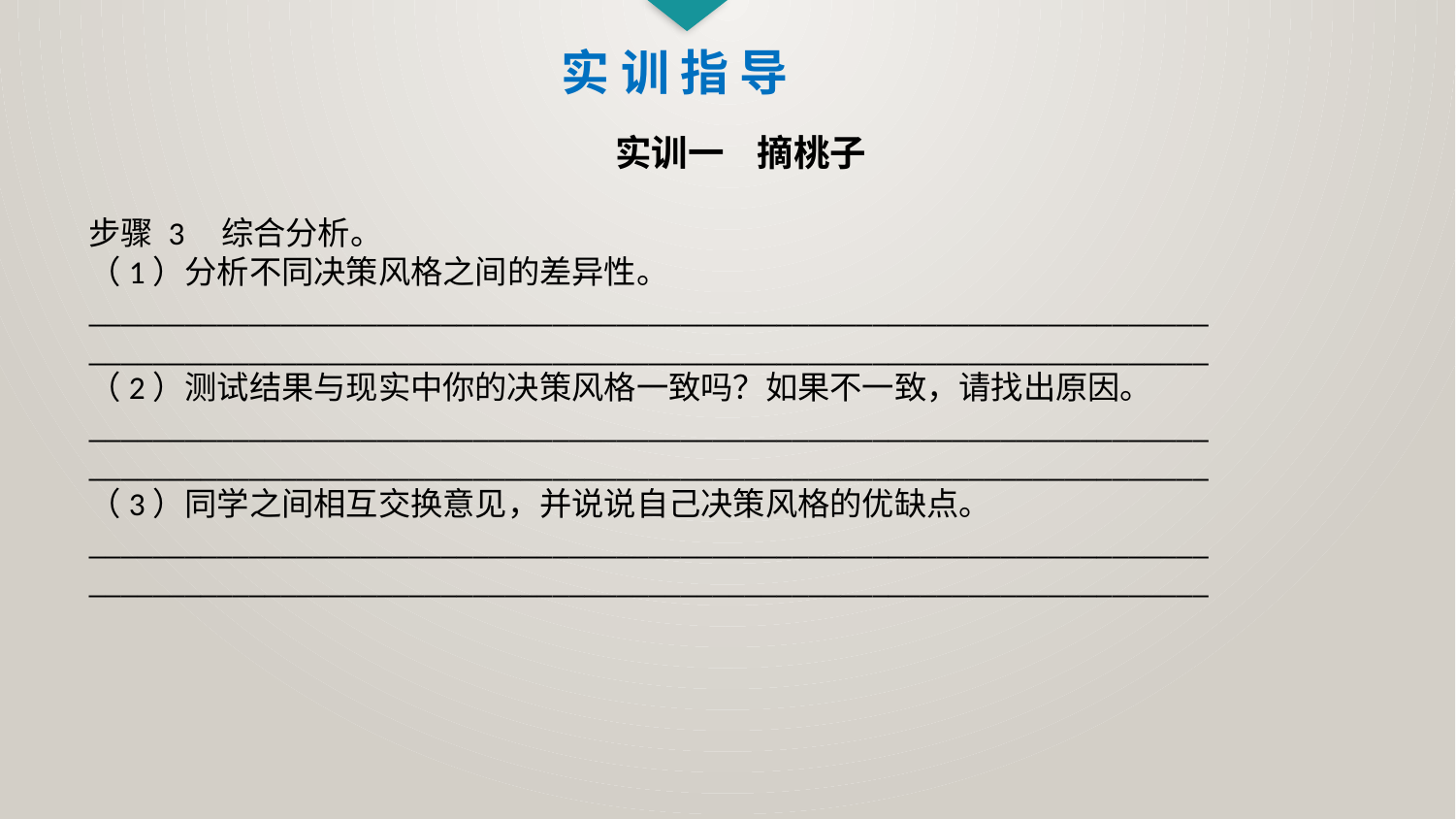

实 训 指 导
实训一    摘桃子

步骤 3    综合分析。
（1）分析不同决策风格之间的差异性。
______________________________________________________________________
______________________________________________________________________
（2）测试结果与现实中你的决策风格一致吗？如果不一致，请找出原因。
______________________________________________________________________
______________________________________________________________________
（3）同学之间相互交换意见，并说说自己决策风格的优缺点。
______________________________________________________________________
______________________________________________________________________

59